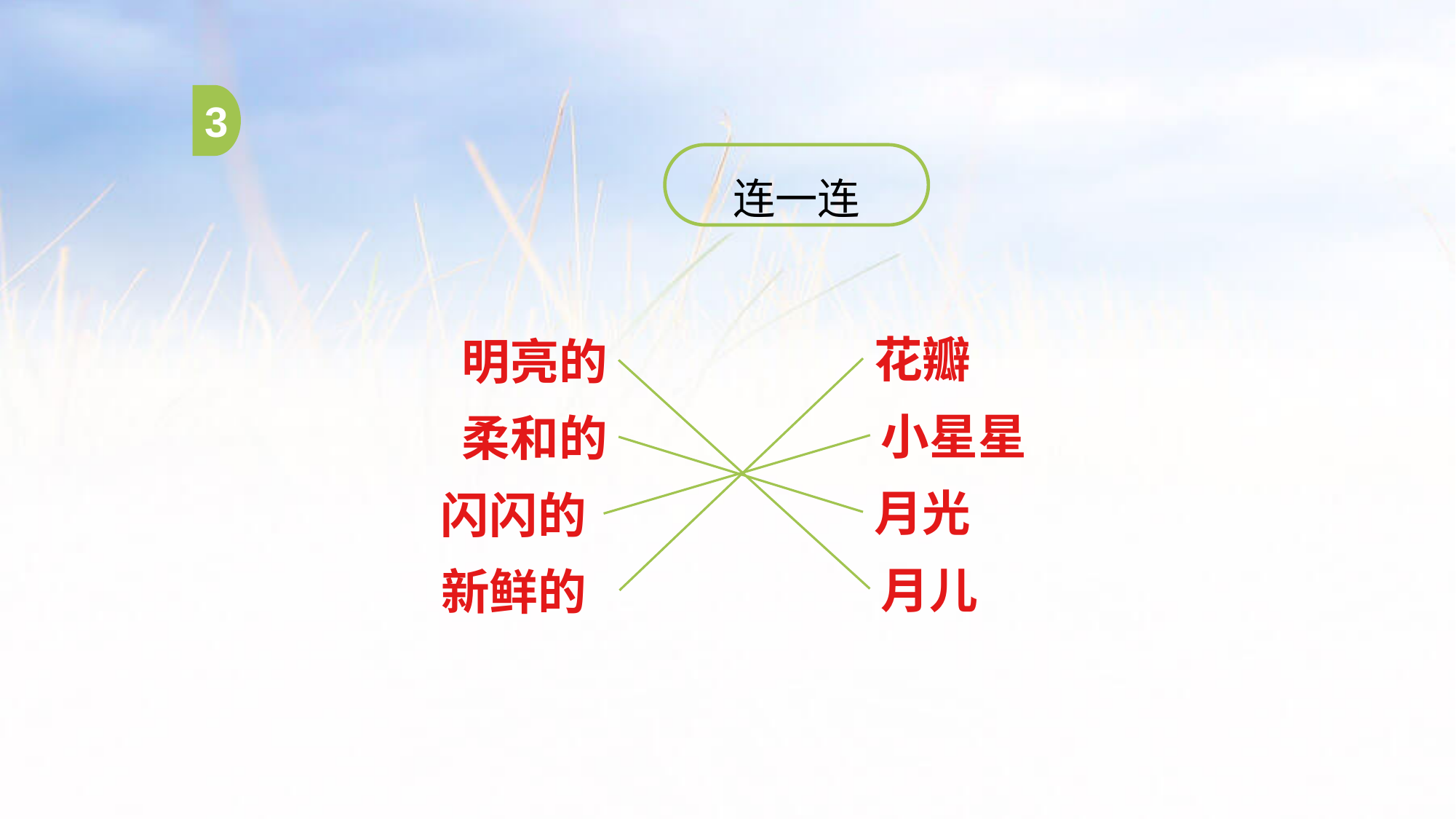

3
连一连
花瓣
明亮的
小星星
柔和的
月光
闪闪的
月儿
新鲜的